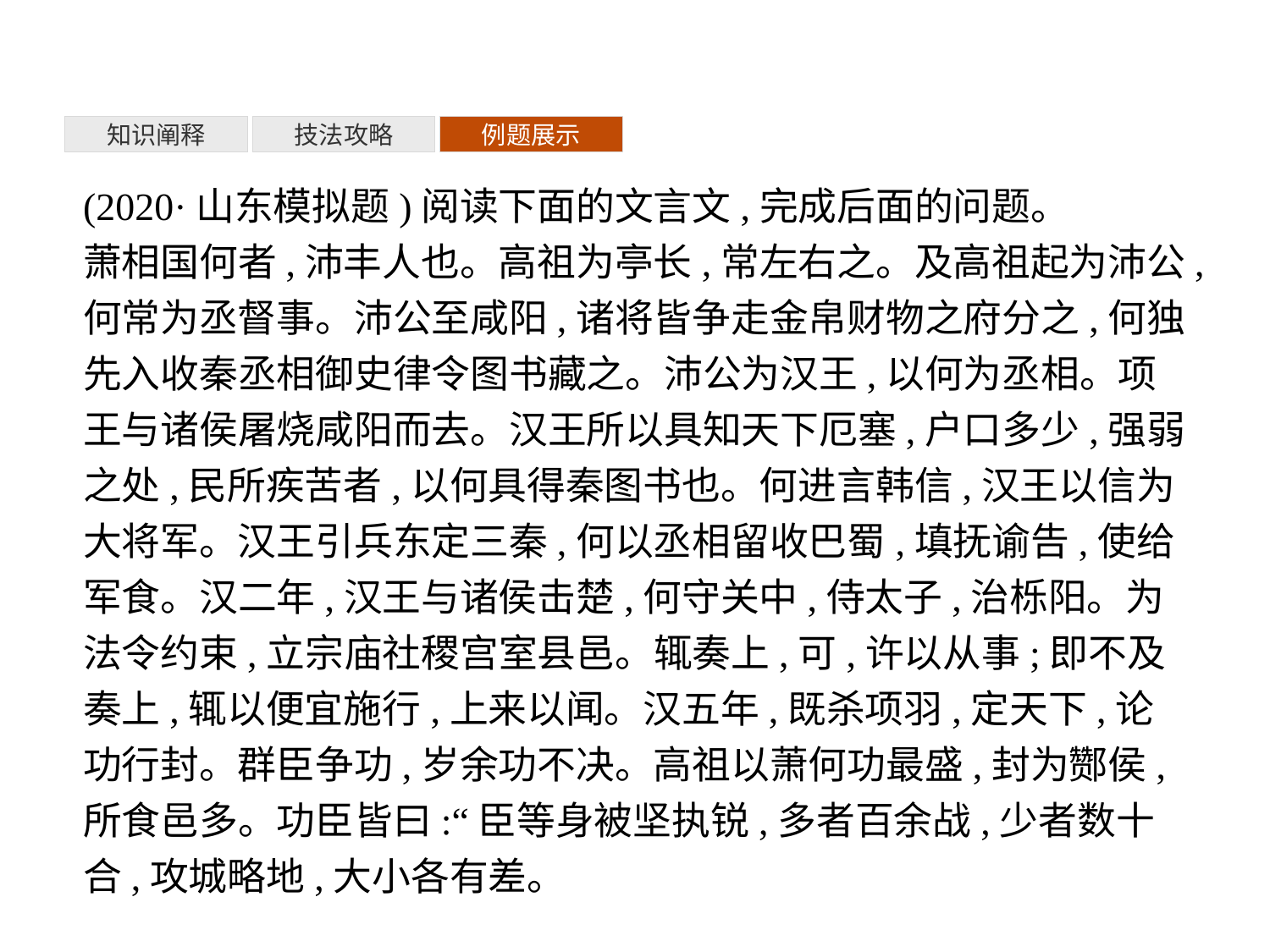

知识阐释
技法攻略
例题展示
(2020·山东模拟题)阅读下面的文言文,完成后面的问题。
萧相国何者,沛丰人也。高祖为亭长,常左右之。及高祖起为沛公,何常为丞督事。沛公至咸阳,诸将皆争走金帛财物之府分之,何独先入收秦丞相御史律令图书藏之。沛公为汉王,以何为丞相。项王与诸侯屠烧咸阳而去。汉王所以具知天下厄塞,户口多少,强弱之处,民所疾苦者,以何具得秦图书也。何进言韩信,汉王以信为大将军。汉王引兵东定三秦,何以丞相留收巴蜀,填抚谕告,使给军食。汉二年,汉王与诸侯击楚,何守关中,侍太子,治栎阳。为法令约束,立宗庙社稷宫室县邑。辄奏上,可,许以从事;即不及奏上,辄以便宜施行,上来以闻。汉五年,既杀项羽,定天下,论功行封。群臣争功,岁余功不决。高祖以萧何功最盛,封为酂侯,所食邑多。功臣皆曰:“臣等身被坚执锐,多者百余战,少者数十合,攻城略地,大小各有差。